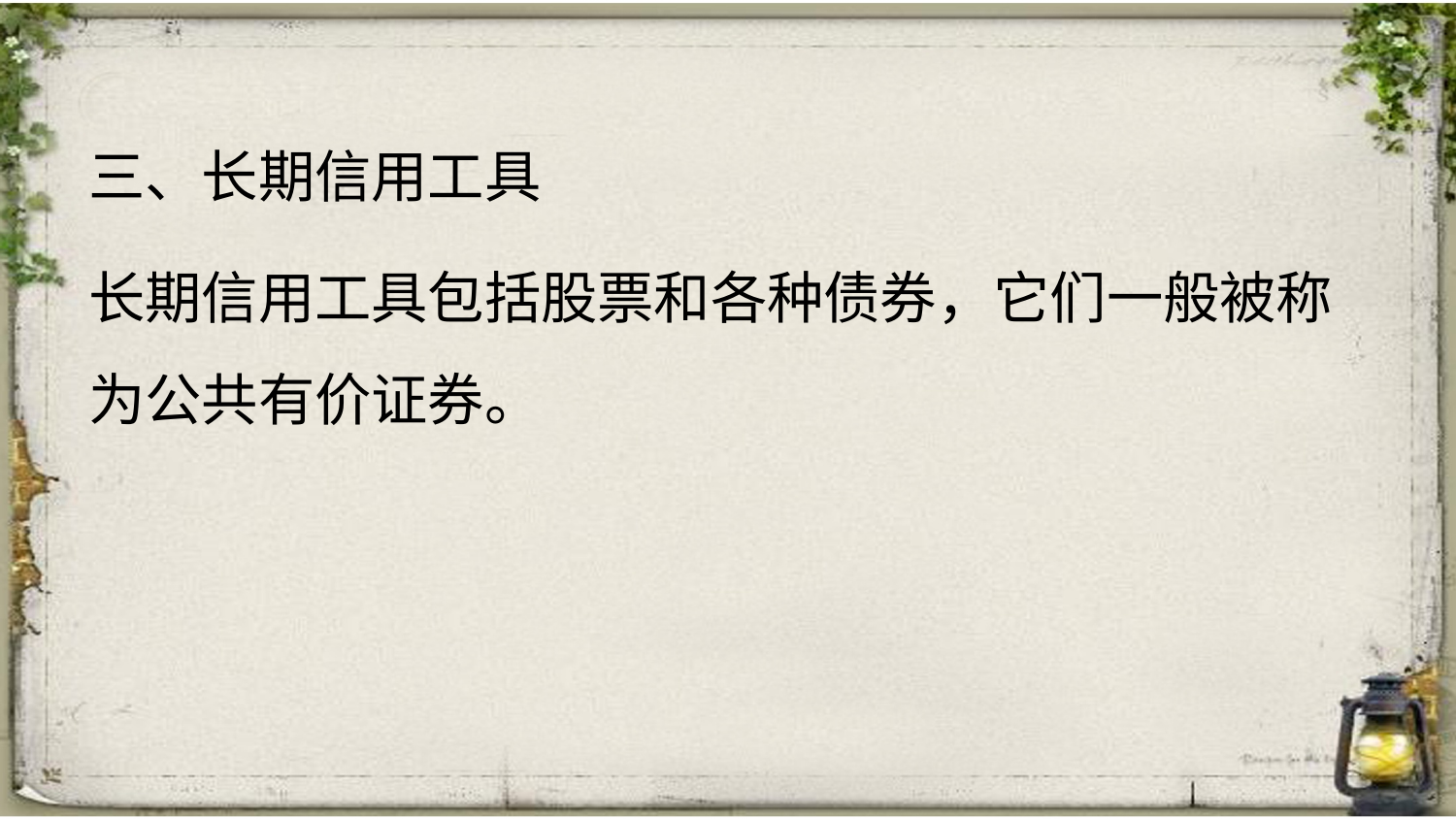

三、长期信用工具
长期信用工具包括股票和各种债券，它们一般被称为公共有价证券。